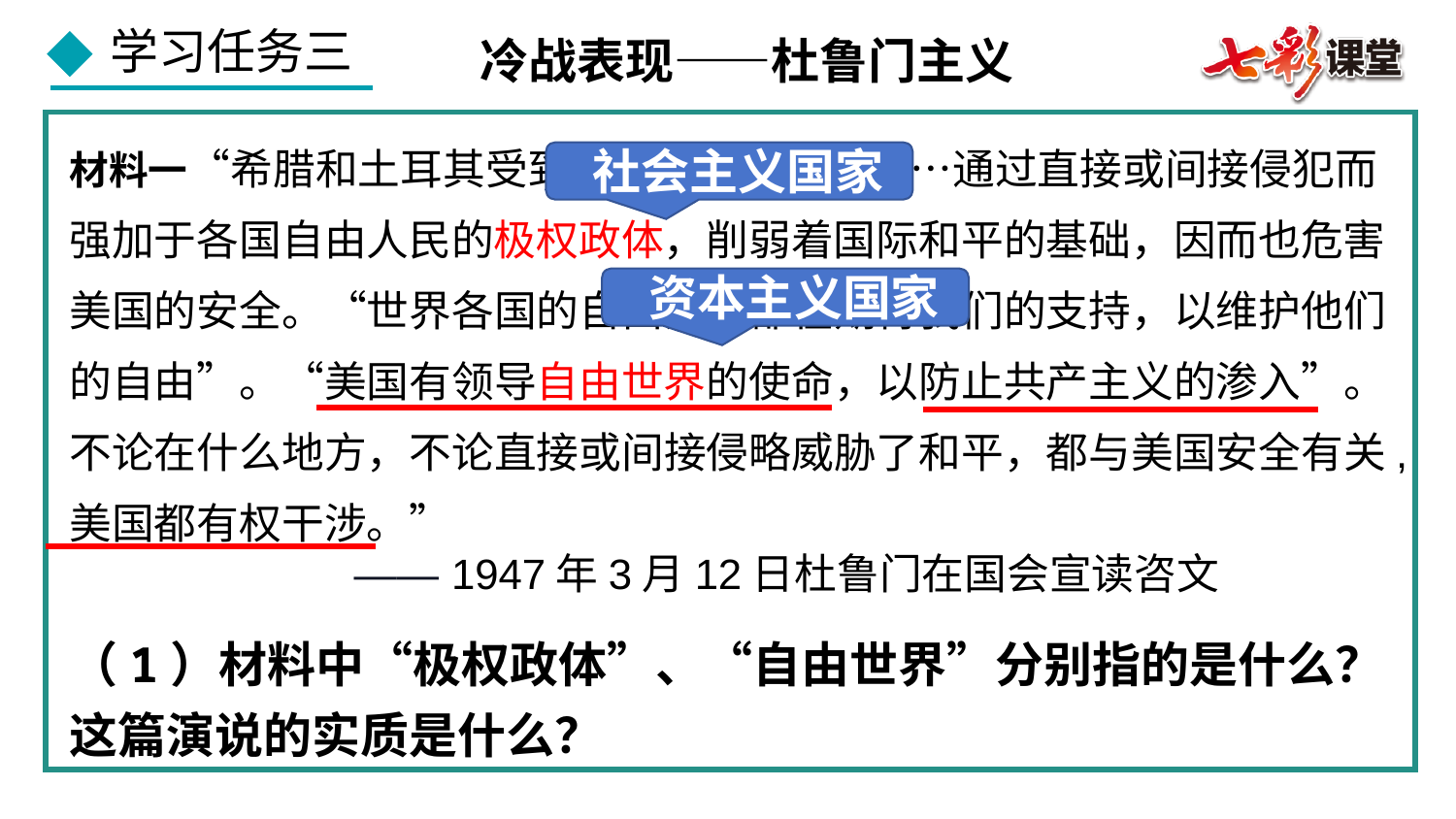

冷战表现——杜鲁门主义

材料一“希腊和土耳其受到共产主义的威胁……通过直接或间接侵犯而强加于各国自由人民的极权政体，削弱着国际和平的基础，因而也危害美国的安全。“世界各国的自由人民都在期待我们的支持，以维护他们的自由”。“美国有领导自由世界的使命，以防止共产主义的渗入”。不论在什么地方，不论直接或间接侵略威胁了和平，都与美国安全有关,美国都有权干涉。”
                        —— 1947年3月12日杜鲁门在国会宣读咨文
社会主义国家

资本主义国家

（1）材料中“极权政体”、“自由世界”分别指的是什么？
这篇演说的实质是什么？